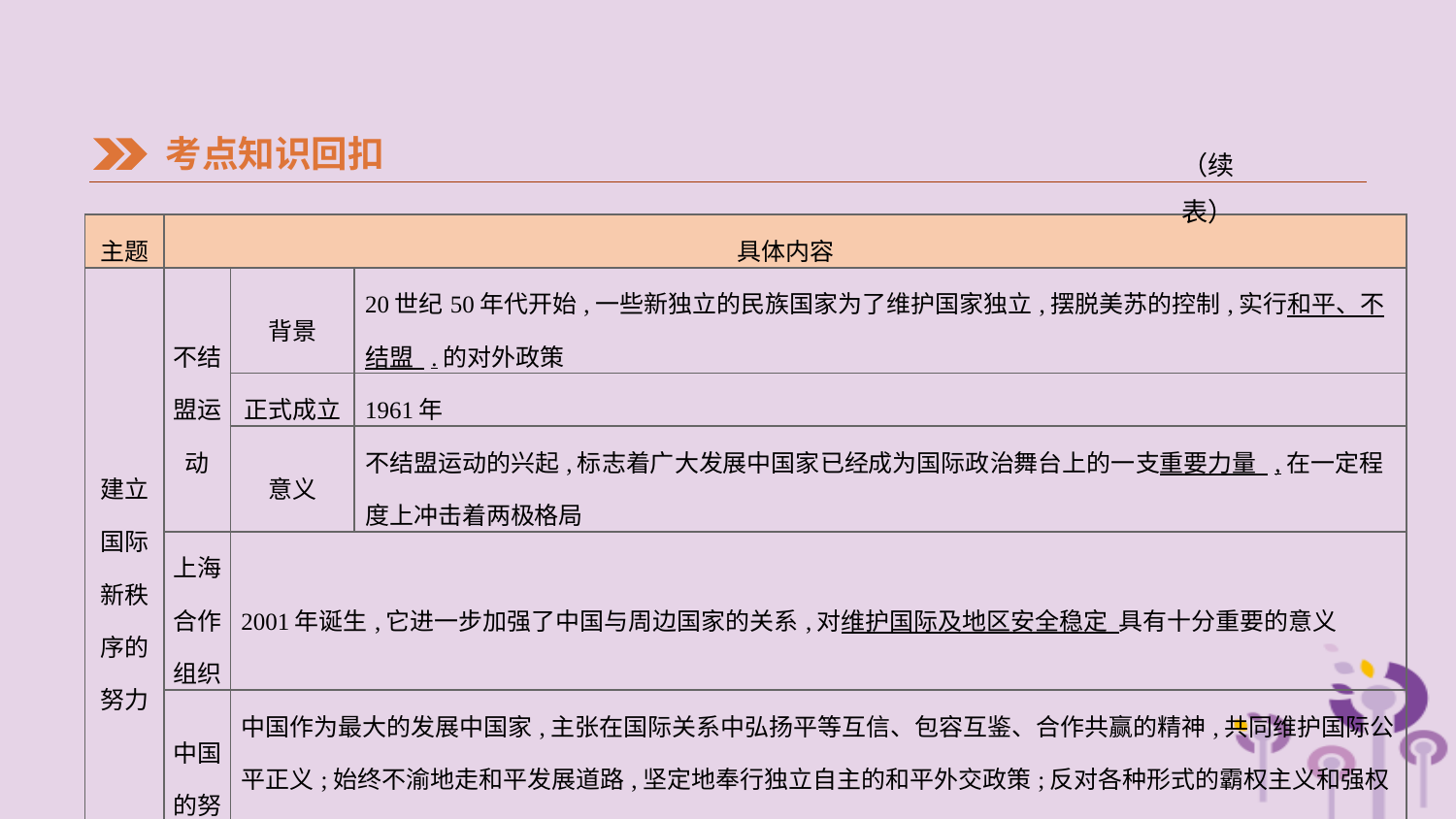

考点知识回扣

（续表）
| 主题 | 具体内容 |  |  |
| --- | --- | --- | --- |
| 建立 国际 新秩 序的 努力 | 不结盟运动 | 背景 | 20世纪50年代开始,一些新独立的民族国家为了维护国家独立,摆脱美苏的控制,实行和平、不结盟 .的对外政策 |
|  |  | 正式成立 | 1961年 |
|  |  | 意义 | 不结盟运动的兴起,标志着广大发展中国家已经成为国际政治舞台上的一支重要力量 ,在一定程度上冲击着两极格局 |
|  | 上海合作组织 | 2001年诞生,它进一步加强了中国与周边国家的关系,对维护国际及地区安全稳定 具有十分重要的意义 |  |
|  | 中国的努力 | 中国作为最大的发展中国家,主张在国际关系中弘扬平等互信、包容互鉴、合作共赢的精神,共同维护国际公平正义;始终不渝地走和平发展道路,坚定地奉行独立自主的和平外交政策;反对各种形式的霸权主义和强权政治,绝不干涉别国内政。中国积极发展全球伙伴关系,扩大同各国的利益交汇点,推进大国协调和合作,构建人类命运共同体,建设持久和平、普遍安全、共同繁荣、开放包容、清洁美丽的世界 |  |